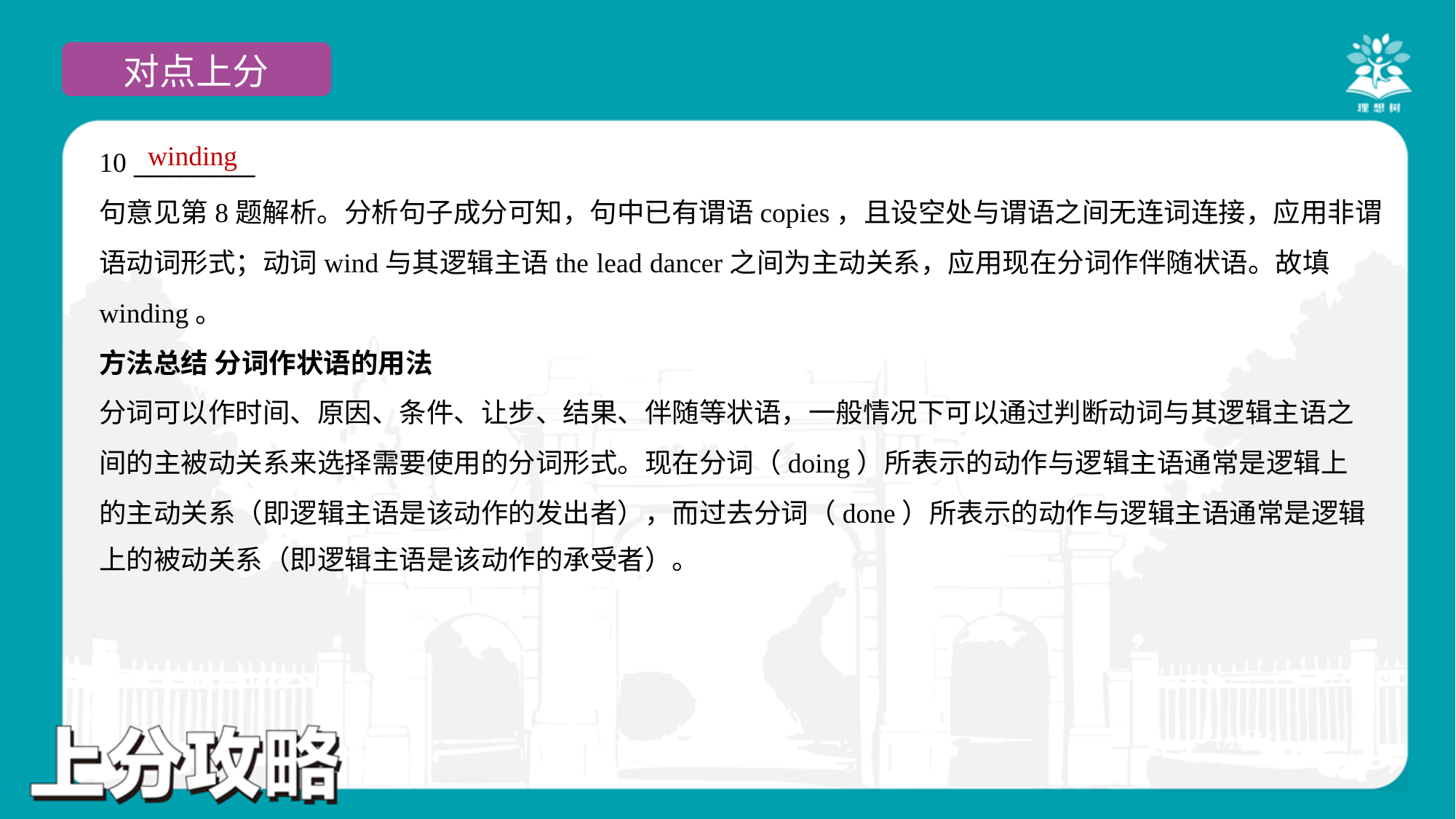

winding
10 ________
句意见第8题解析。分析句子成分可知，句中已有谓语copies，且设空处与谓语之间无连词连接，应用非谓
语动词形式；动词wind与其逻辑主语the lead dancer之间为主动关系，应用现在分词作伴随状语。故填
winding。
方法总结 分词作状语的用法
分词可以作时间、原因、条件、让步、结果、伴随等状语，一般情况下可以通过判断动词与其逻辑主语之
间的主被动关系来选择需要使用的分词形式。现在分词（doing）所表示的动作与逻辑主语通常是逻辑上
的主动关系（即逻辑主语是该动作的发出者），而过去分词（done）所表示的动作与逻辑主语通常是逻辑
上的被动关系（即逻辑主语是该动作的承受者）。